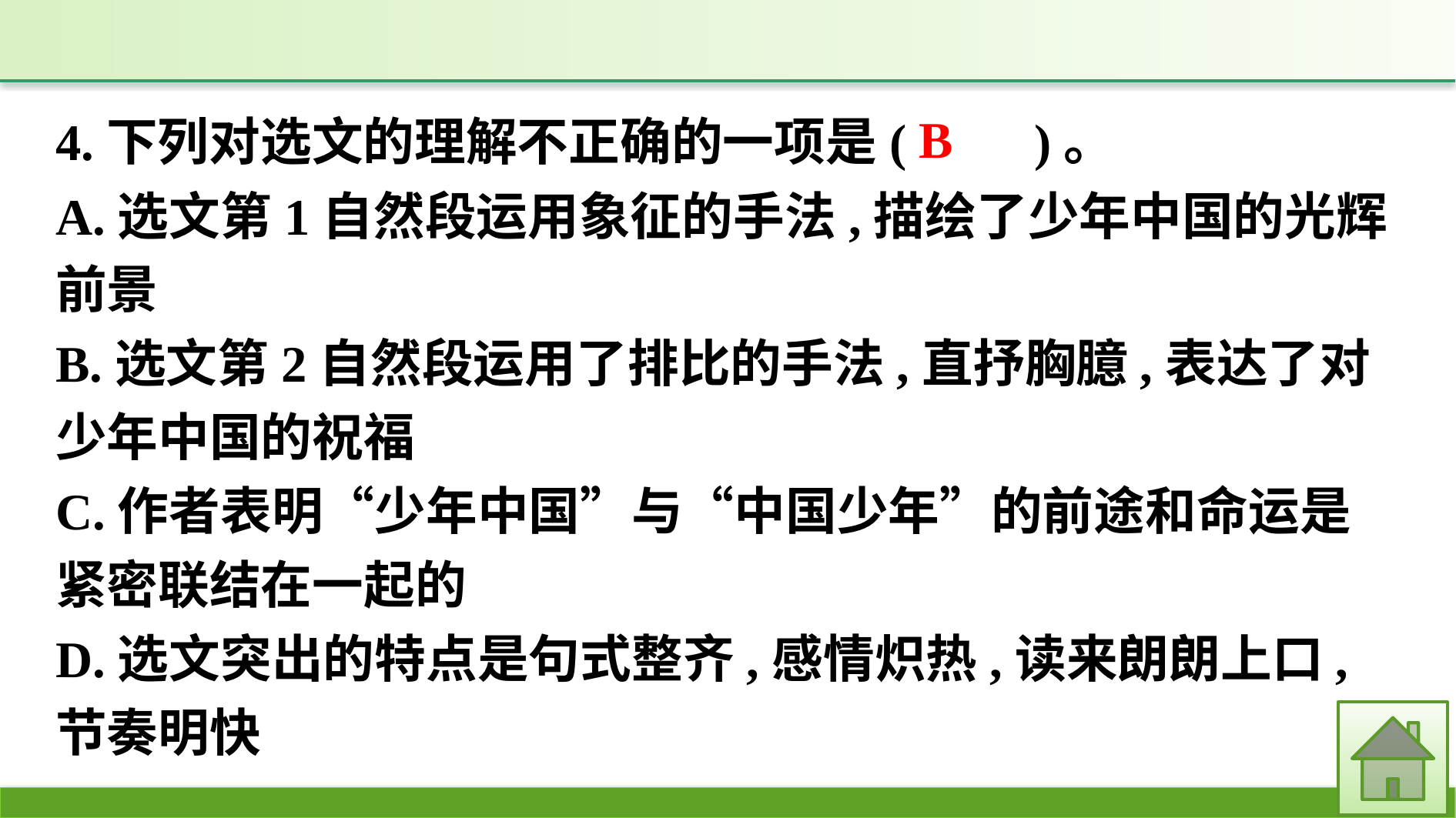

4.下列对选文的理解不正确的一项是(　　)。
A.选文第1自然段运用象征的手法,描绘了少年中国的光辉前景
B.选文第2自然段运用了排比的手法,直抒胸臆,表达了对少年中国的祝福
C.作者表明“少年中国”与“中国少年”的前途和命运是紧密联结在一起的
D.选文突出的特点是句式整齐,感情炽热,读来朗朗上口,节奏明快
B